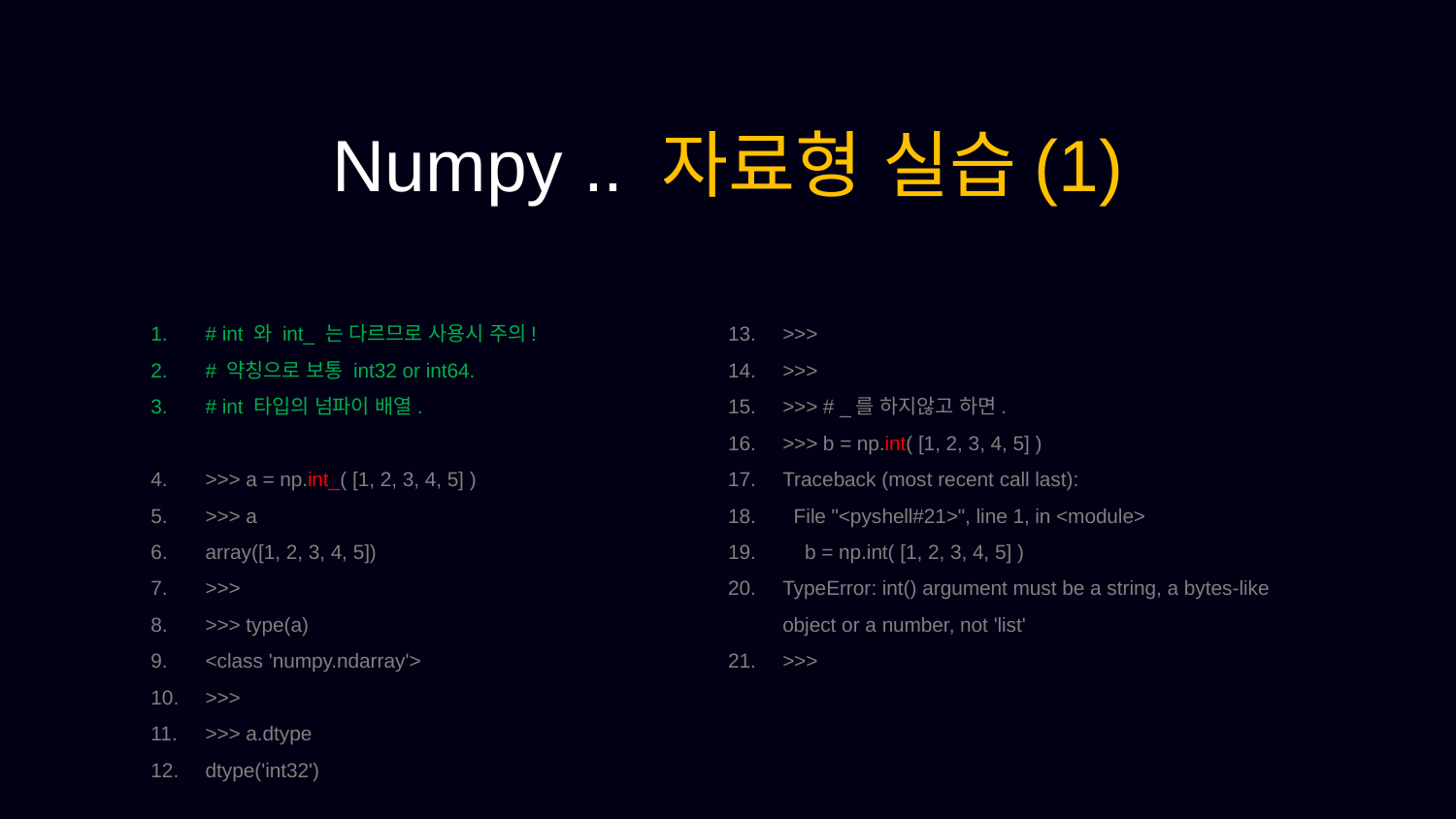

Numpy .. 자료형 실습(1)
# int 와 int_ 는 다르므로 사용시 주의!
# 약칭으로 보통 int32 or int64.
# int 타입의 넘파이 배열.

>>> a = np.int_( [1, 2, 3, 4, 5] )
>>> a
array([1, 2, 3, 4, 5])
>>>
>>> type(a)
<class 'numpy.ndarray'>
>>>
>>> a.dtype
dtype('int32')
>>>
>>>
>>> # _를 하지않고 하면.
>>> b = np.int( [1, 2, 3, 4, 5] )
Traceback (most recent call last):
  File "<pyshell#21>", line 1, in <module>
    b = np.int( [1, 2, 3, 4, 5] )
TypeError: int() argument must be a string, a bytes-like object or a number, not 'list'
>>>